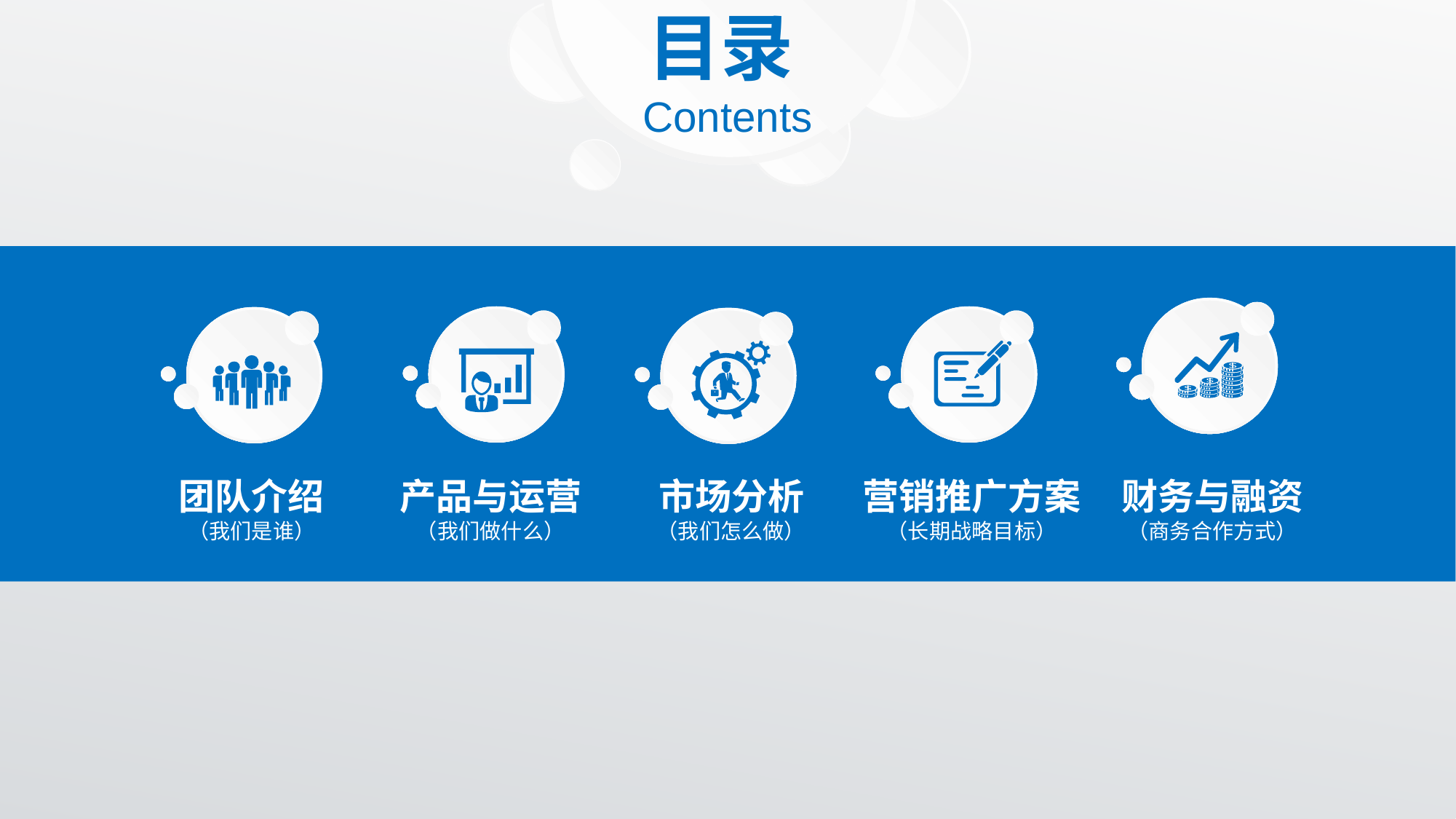

目录
Contents

团队介绍
（我们是谁）
产品与运营
（我们做什么）
市场分析
（我们怎么做）
营销推广方案
（长期战略目标）
财务与融资
（商务合作方式）
延时符